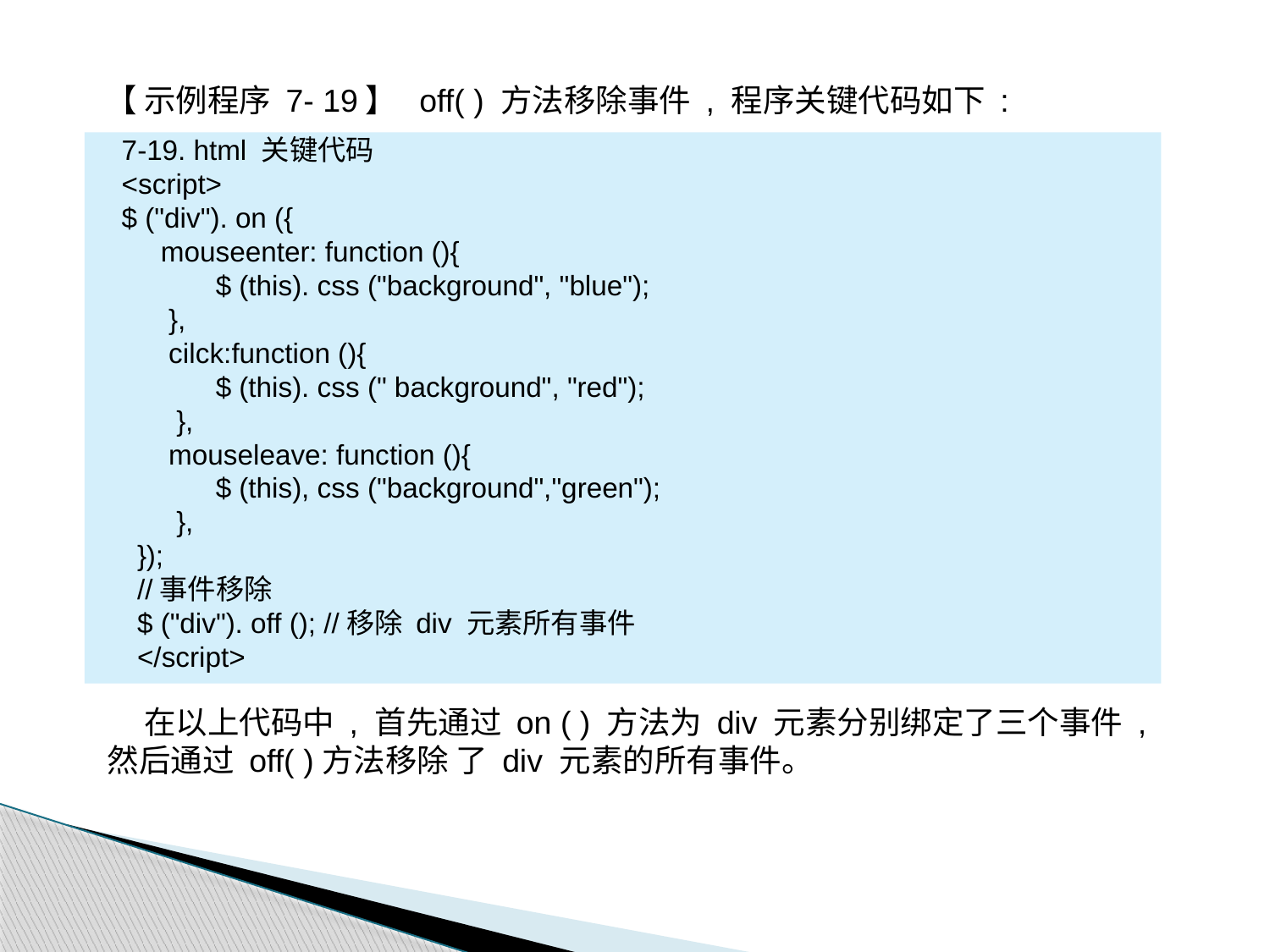

【 示例程序 7- 19】  off( ) 方法移除事件 , 程序关键代码如下 :
7-19. html 关键代码
<script>
$ ("div"). on ({
     mouseenter: function (){
            $ (this). css ("background", "blue");
      },
      cilck:function (){
            $ (this). css (" background", "red");
       },
      mouseleave: function (){
            $ (this), css ("background","green");
       },
  });
  //事件移除
  $ ("div"). off (); //移除 div 元素所有事件
  </script>
    在以上代码中 , 首先通过 on ( ) 方法为 div 元素分别绑定了三个事件 , 然后通过 off( )方法移除 了 div 元素的所有事件。